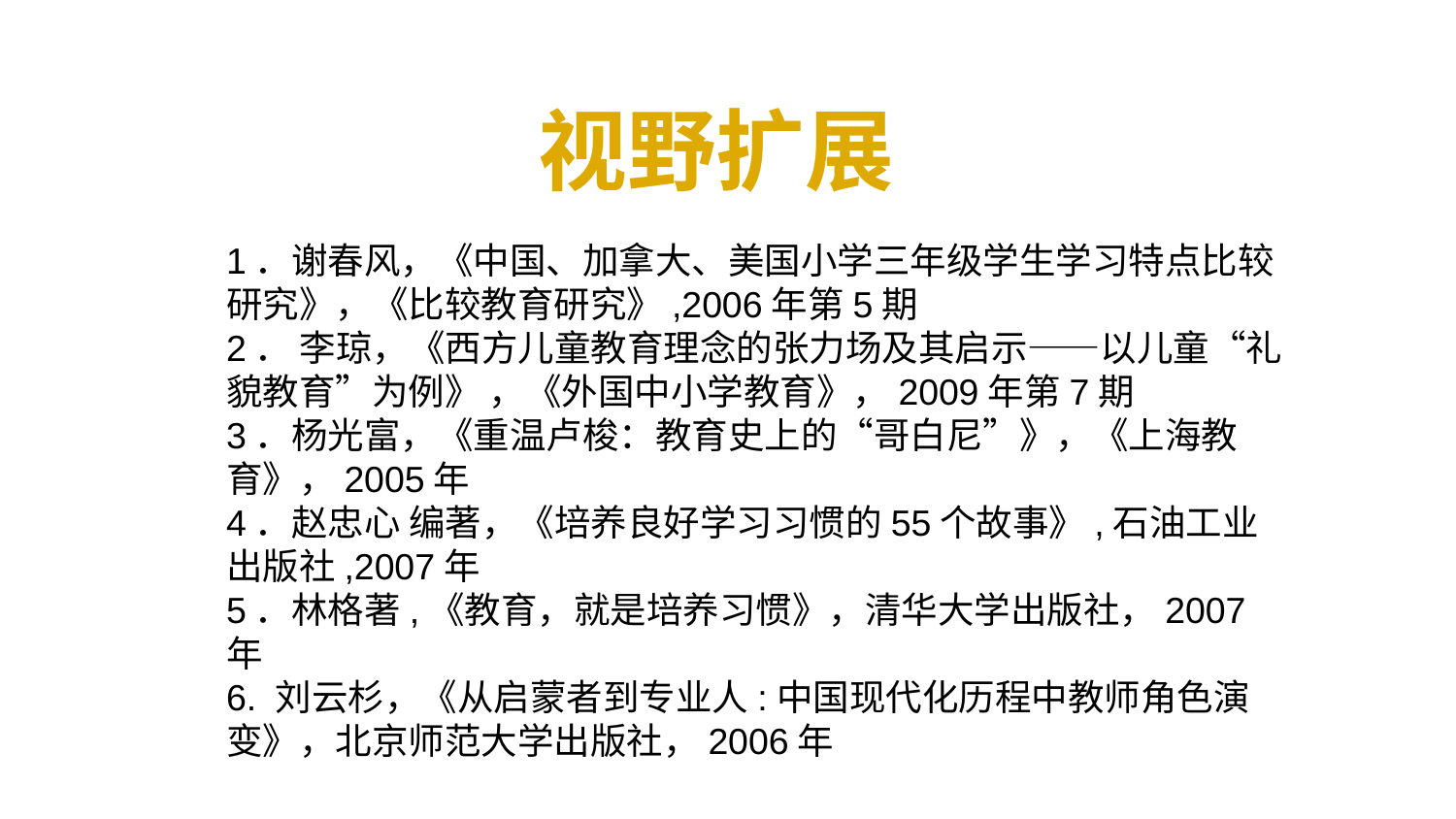

视野扩展
1．谢春风，《中国、加拿大、美国小学三年级学生学习特点比较研究》，《比较教育研究》,2006年第5期
2． 李琼，《西方儿童教育理念的张力场及其启示——以儿童“礼貌教育”为例》 ，《外国中小学教育》，2009年第7期
3．杨光富，《重温卢梭：教育史上的“哥白尼”》，《上海教育》，2005年
4．赵忠心 编著，《培养良好学习习惯的55个故事》,石油工业出版社,2007年
5．林格著,《教育，就是培养习惯》，清华大学出版社，2007年
6. 刘云杉，《从启蒙者到专业人:中国现代化历程中教师角色演变》，北京师范大学出版社，2006年